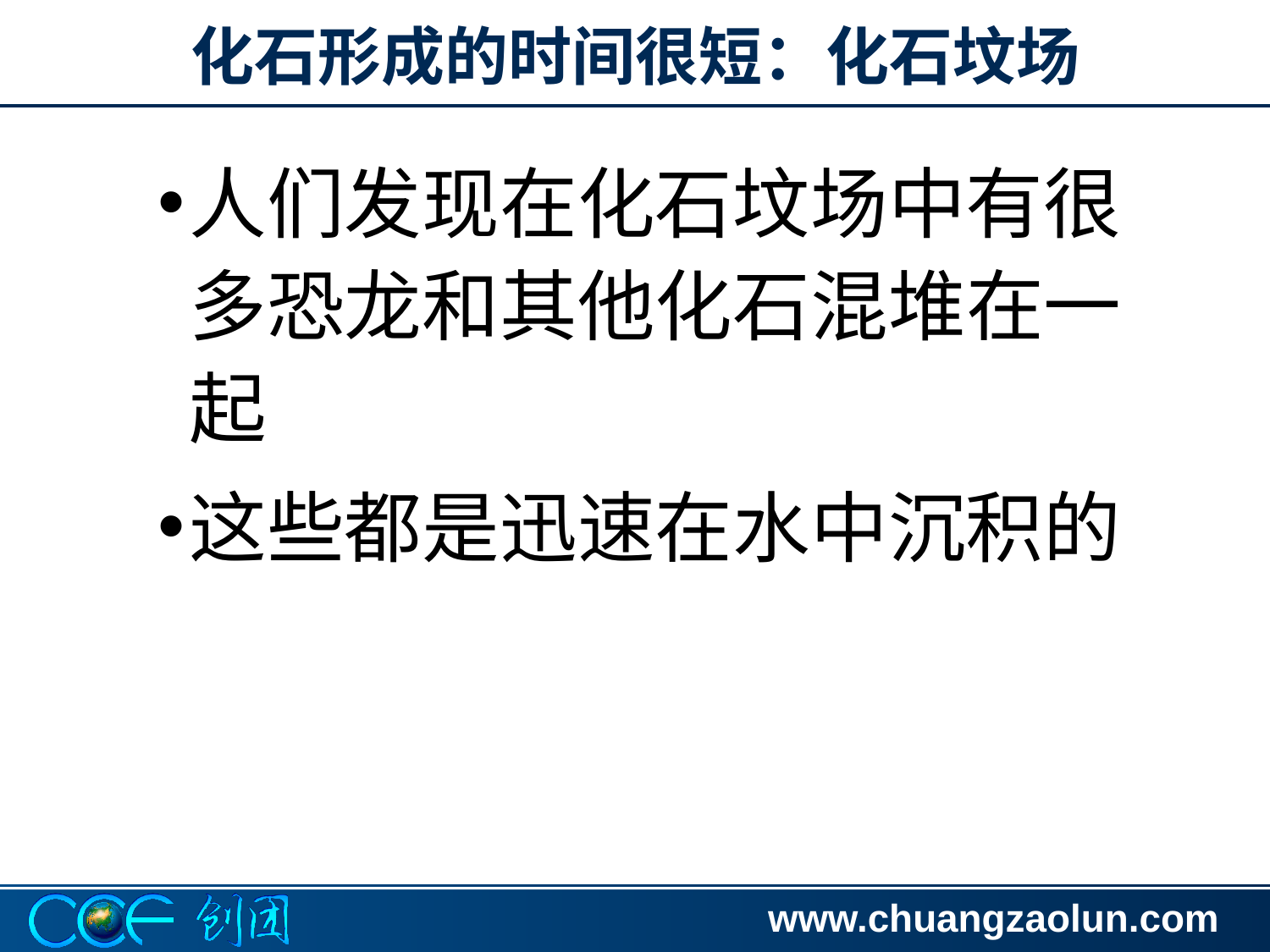

# 化石形成的时间很短：化石坟场
人们发现在化石坟场中有很多恐龙和其他化石混堆在一起
这些都是迅速在水中沉积的